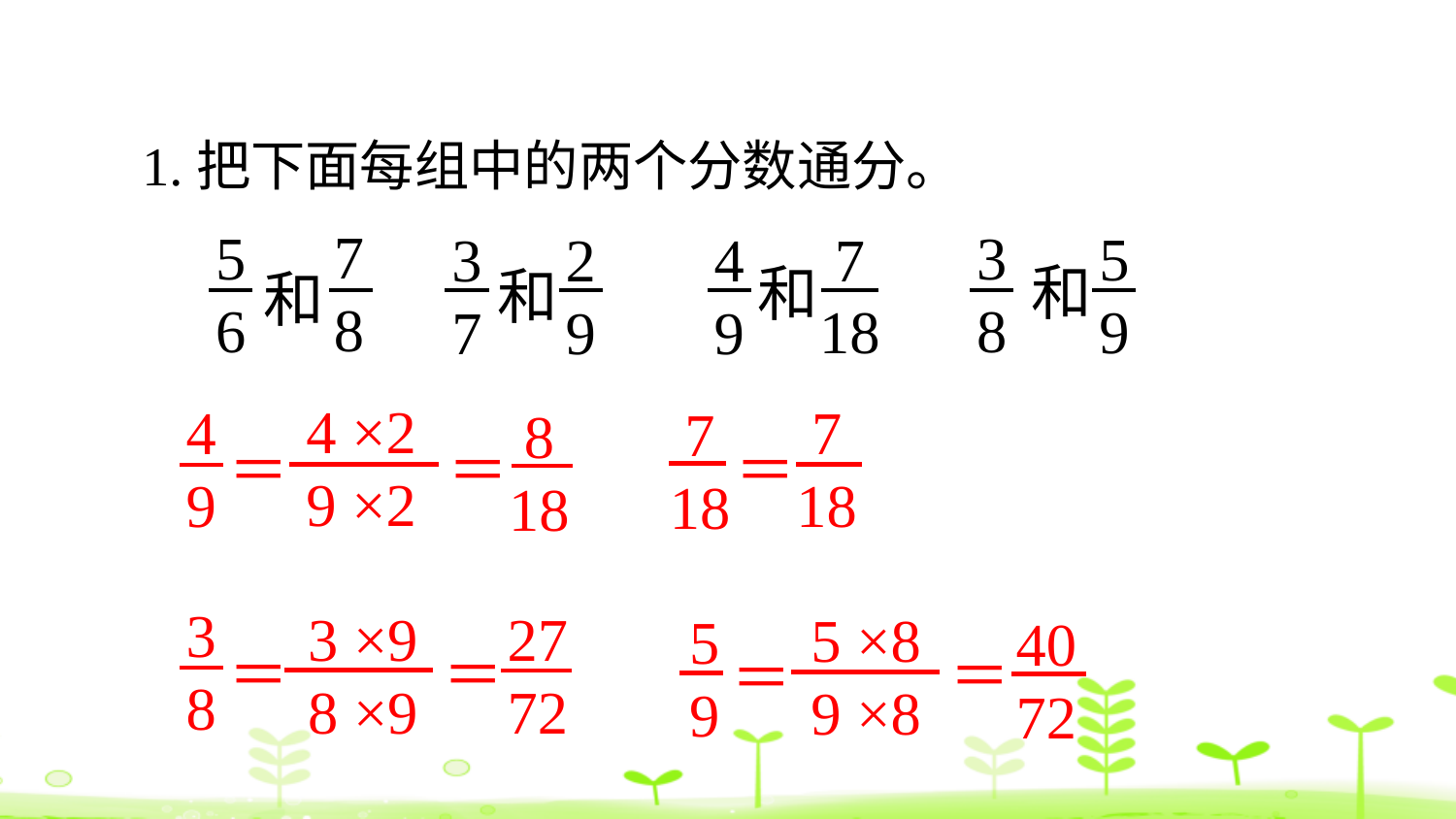

1.把下面每组中的两个分数通分。
3
8
5
9
和
7
8
5
6
3
7
2
9
和
4
9
7
18
和
和
4 ×2
9 ×2
4
9
8
18
＝
＝
7
18
7
18
＝
3
8
3 ×9
8 ×9
27
72
＝
＝
5 ×8
9 ×8
5
9
40
72
＝
＝